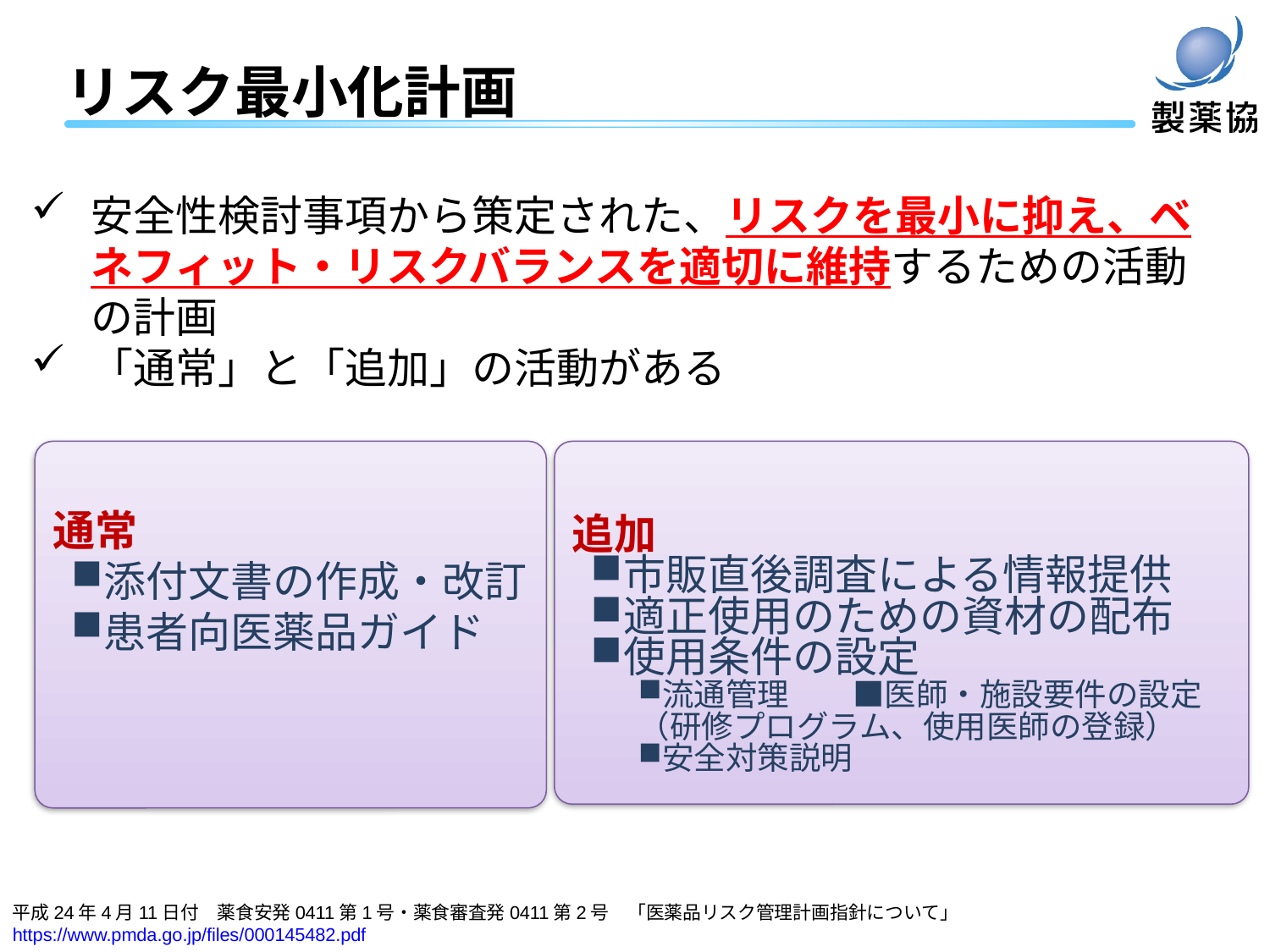

リスク最小化計画
安全性検討事項から策定された、リスクを最小に抑え、ベネフィット・リスクバランスを適切に維持するための活動の計画
「通常」と「追加」の活動がある

追加
市販直後調査による情報提供
適正使用のための資材の配布
使用条件の設定
流通管理　　■医師・施設要件の設定
（研修プログラム、使用医師の登録）
安全対策説明

通常
添付文書の作成・改訂
患者向医薬品ガイド
平成24年4月11日付　薬食安発0411第1号・薬食審査発0411第2号　「医薬品リスク管理計画指針について」
https://www.pmda.go.jp/files/000145482.pdf